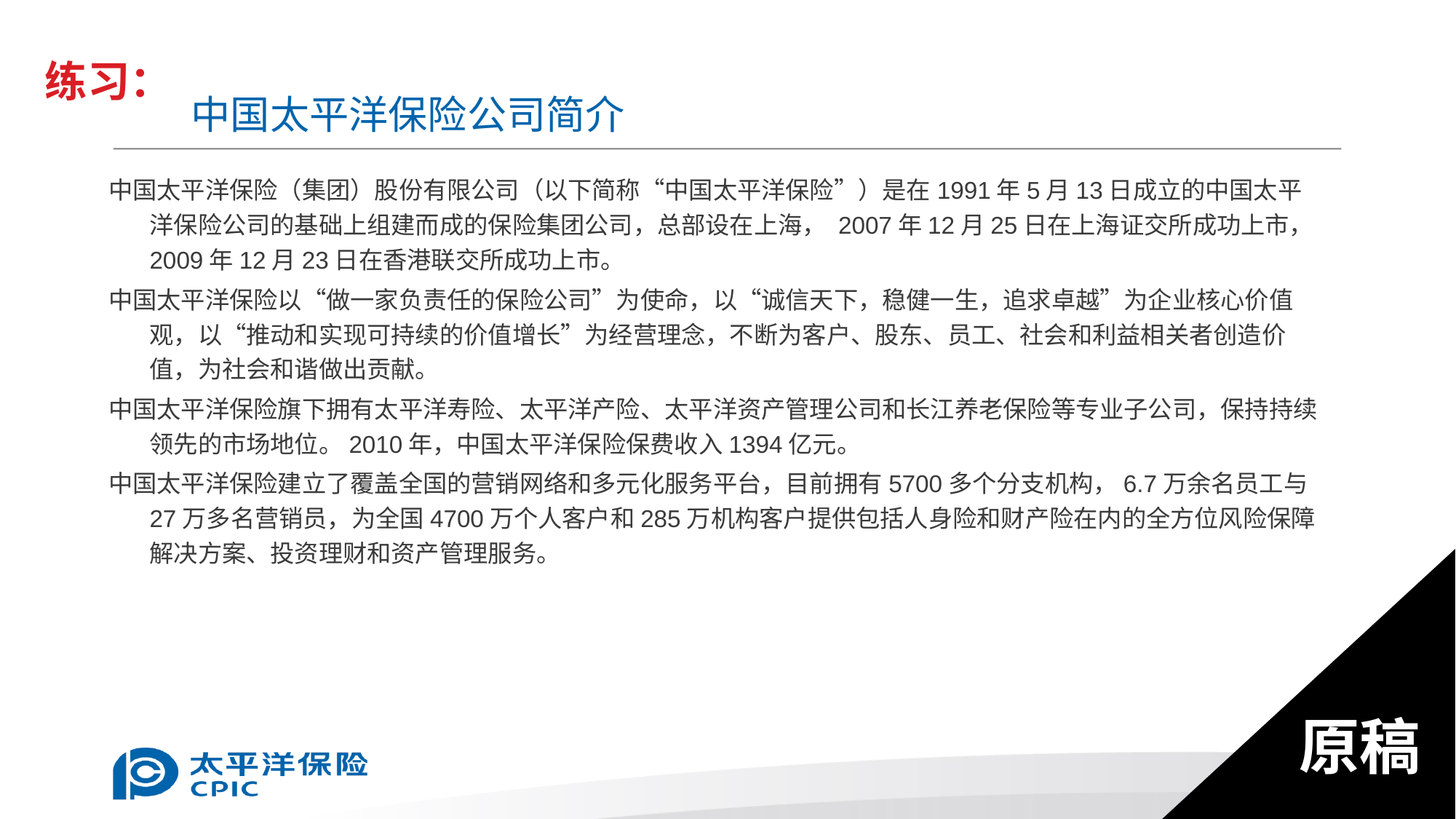

练习：
# 中国太平洋保险公司简介
中国太平洋保险（集团）股份有限公司（以下简称“中国太平洋保险”）是在1991年5月13日成立的中国太平洋保险公司的基础上组建而成的保险集团公司，总部设在上海， 2007年12月25日在上海证交所成功上市，2009年12月23日在香港联交所成功上市。
中国太平洋保险以“做一家负责任的保险公司”为使命，以“诚信天下，稳健一生，追求卓越”为企业核心价值观，以“推动和实现可持续的价值增长”为经营理念，不断为客户、股东、员工、社会和利益相关者创造价值，为社会和谐做出贡献。
中国太平洋保险旗下拥有太平洋寿险、太平洋产险、太平洋资产管理公司和长江养老保险等专业子公司，保持持续领先的市场地位。2010年，中国太平洋保险保费收入1394亿元。
中国太平洋保险建立了覆盖全国的营销网络和多元化服务平台，目前拥有5700多个分支机构，6.7万余名员工与27万多名营销员，为全国4700万个人客户和285万机构客户提供包括人身险和财产险在内的全方位风险保障解决方案、投资理财和资产管理服务。

原稿